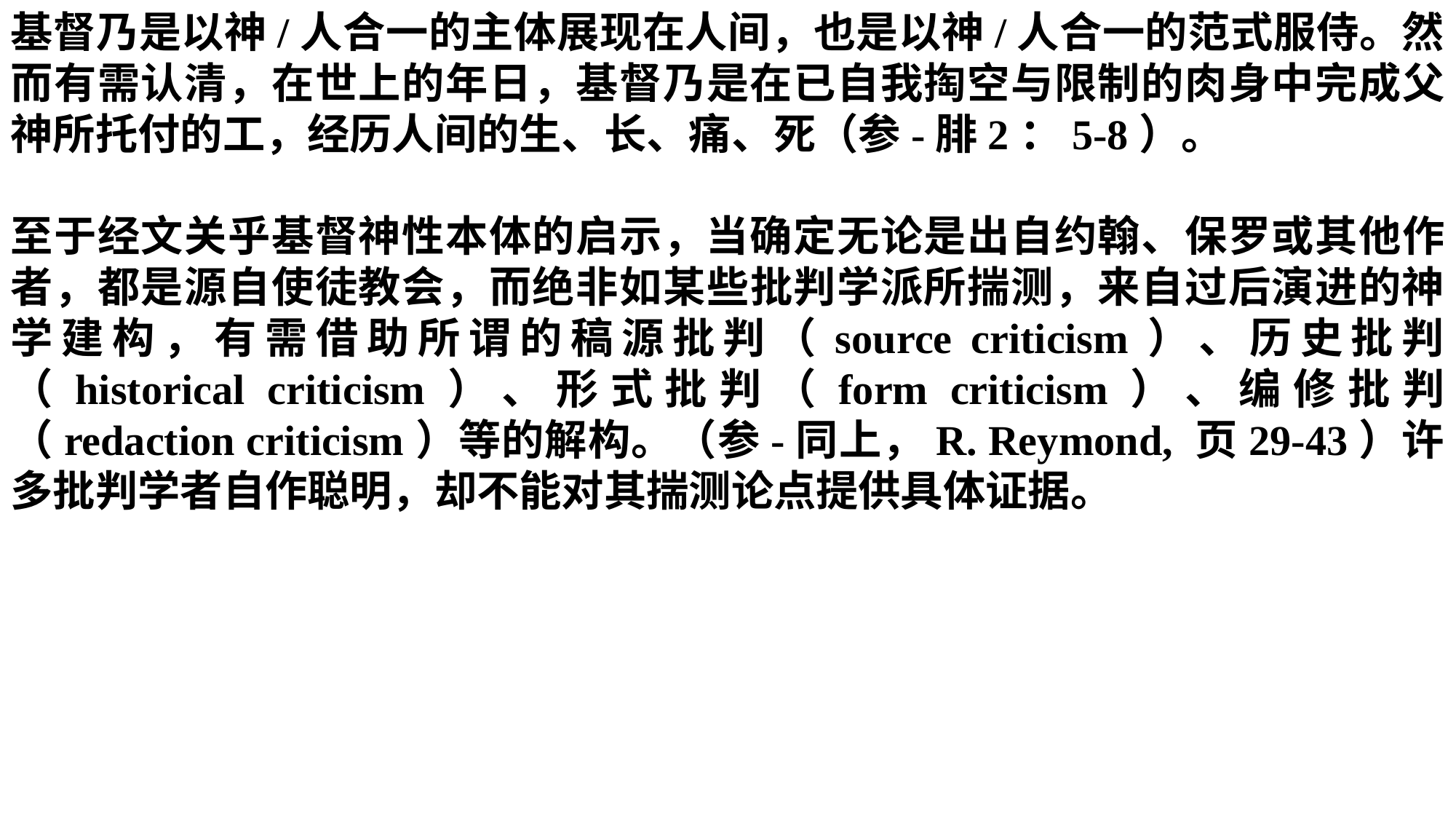

基督乃是以神/人合一的主体展现在人间，也是以神/人合一的范式服侍。然而有需认清，在世上的年日，基督乃是在已自我掏空与限制的肉身中完成父神所托付的工，经历人间的生、长、痛、死（参-腓2：5-8）。

至于经文关乎基督神性本体的启示，当确定无论是出自约翰、保罗或其他作者，都是源自使徒教会，而绝非如某些批判学派所揣测，来自过后演进的神学建构，有需借助所谓的稿源批判（source criticism）、历史批判（historical criticism）、形式批判（form criticism）、编修批判（redaction criticism）等的解构。（参-同上，R. Reymond, 页29-43）许多批判学者自作聪明，却不能对其揣测论点提供具体证据。